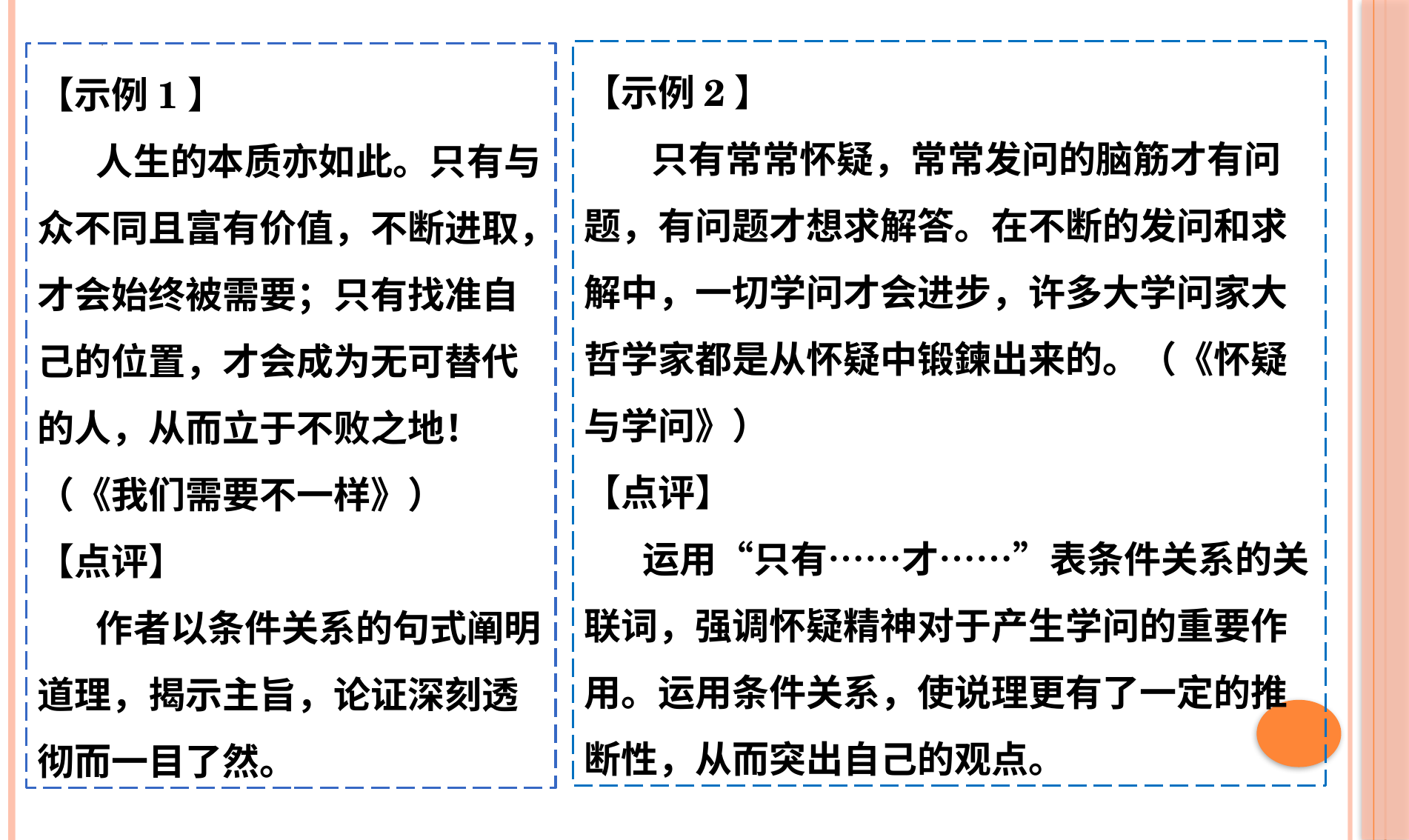

【示例2】
       只有常常怀疑，常常发问的脑筋才有问题，有问题才想求解答。在不断的发问和求解中，一切学问才会进步，许多大学问家大哲学家都是从怀疑中锻鍊出来的。（《怀疑与学问》）
【点评】
      运用“只有……才……”表条件关系的关联词，强调怀疑精神对于产生学问的重要作用。运用条件关系，使说理更有了一定的推断性，从而突出自己的观点。
【示例1】
      人生的本质亦如此。只有与众不同且富有价值，不断进取，才会始终被需要；只有找准自己的位置，才会成为无可替代的人，从而立于不败之地！（《我们需要不一样》）
【点评】
      作者以条件关系的句式阐明道理，揭示主旨，论证深刻透彻而一目了然。